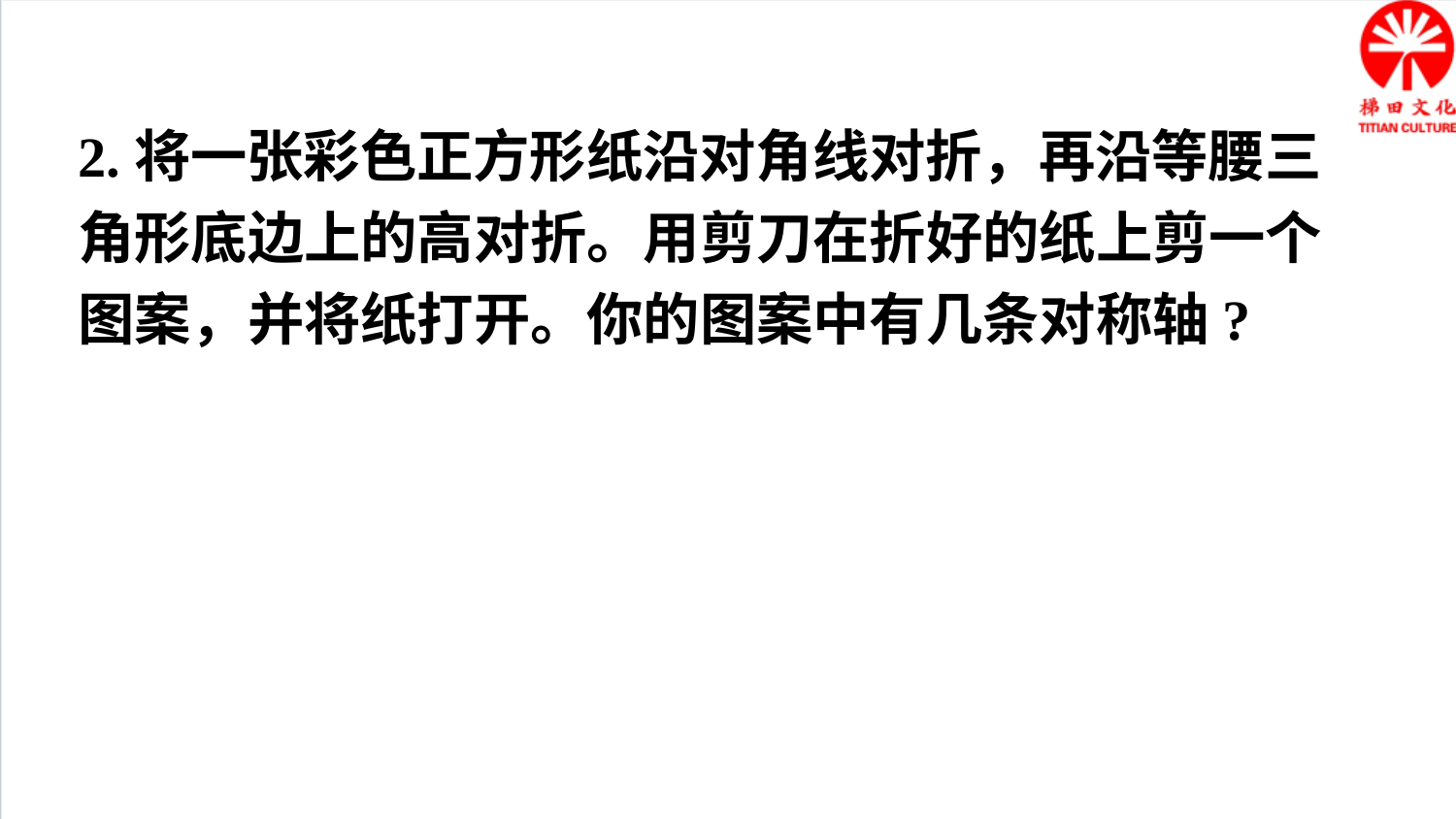

2.将一张彩色正方形纸沿对角线对折，再沿等腰三角形底边上的高对折。用剪刀在折好的纸上剪一个图案，并将纸打开。你的图案中有几条对称轴?